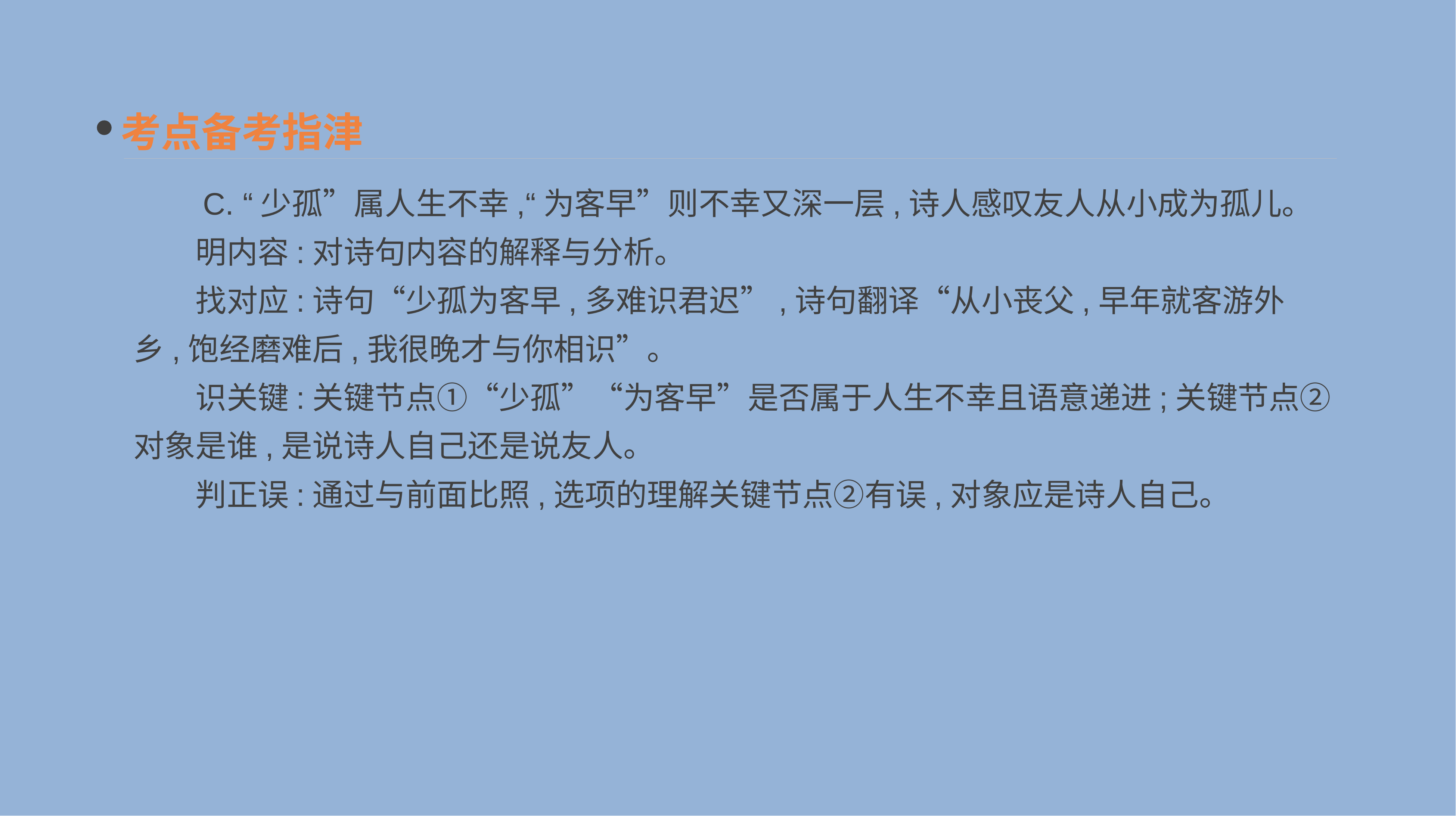

考点备考指津

　　C. “少孤”属人生不幸,“为客早”则不幸又深一层,诗人感叹友人从小成为孤儿。
　　明内容:对诗句内容的解释与分析。
　　找对应:诗句“少孤为客早,多难识君迟”,诗句翻译“从小丧父,早年就客游外乡,饱经磨难后,我很晚才与你相识”。
　　识关键:关键节点①“少孤”“为客早”是否属于人生不幸且语意递进;关键节点②对象是谁,是说诗人自己还是说友人。
　　判正误:通过与前面比照,选项的理解关键节点②有误,对象应是诗人自己。